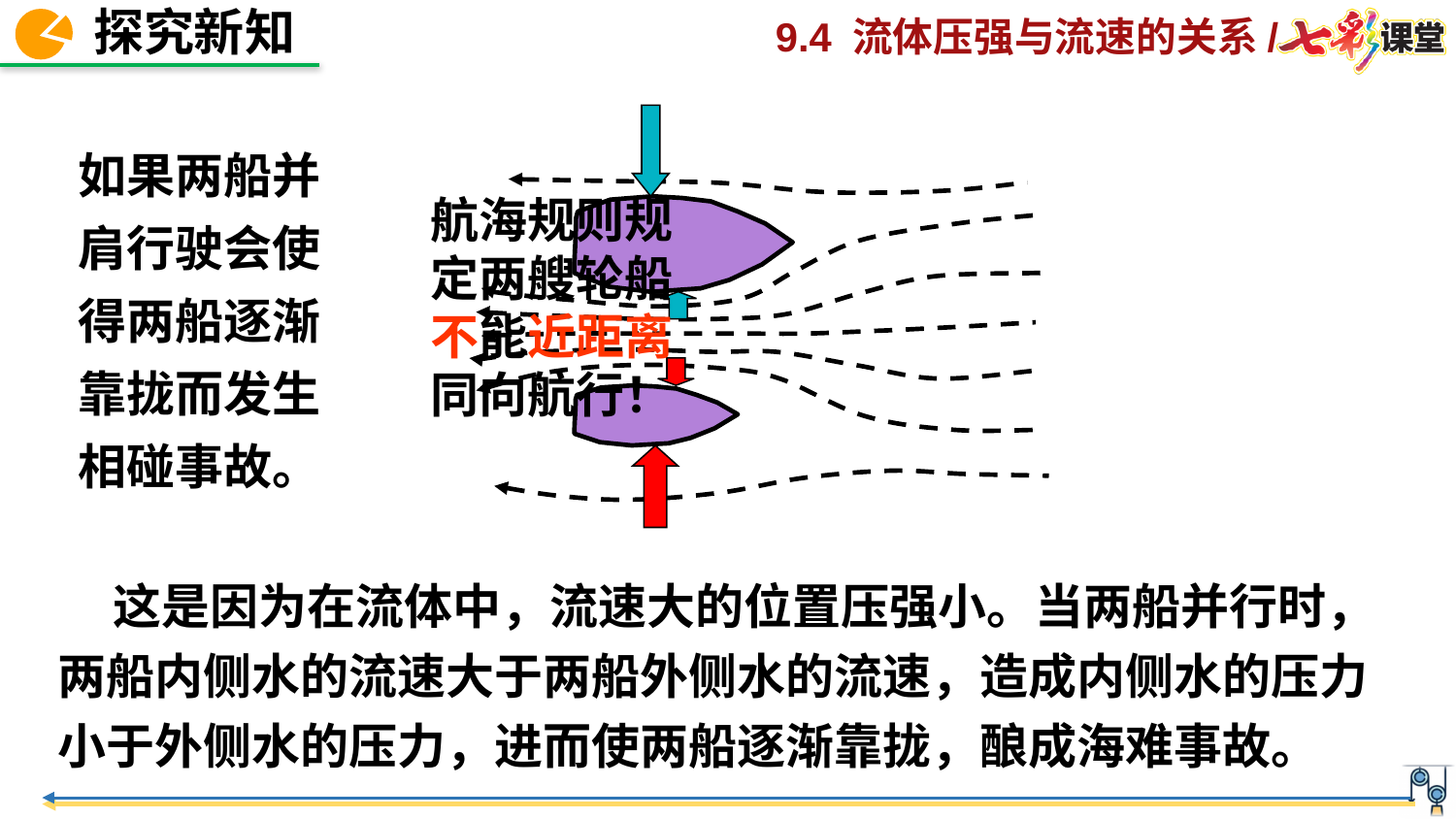

如果两船并肩行驶会使得两船逐渐靠拢而发生相碰事故。

航海规则规定两艘轮船不能近距离同向航行！

    这是因为在流体中，流速大的位置压强小。当两船并行时，两船内侧水的流速大于两船外侧水的流速，造成内侧水的压力小于外侧水的压力，进而使两船逐渐靠拢，酿成海难事故。